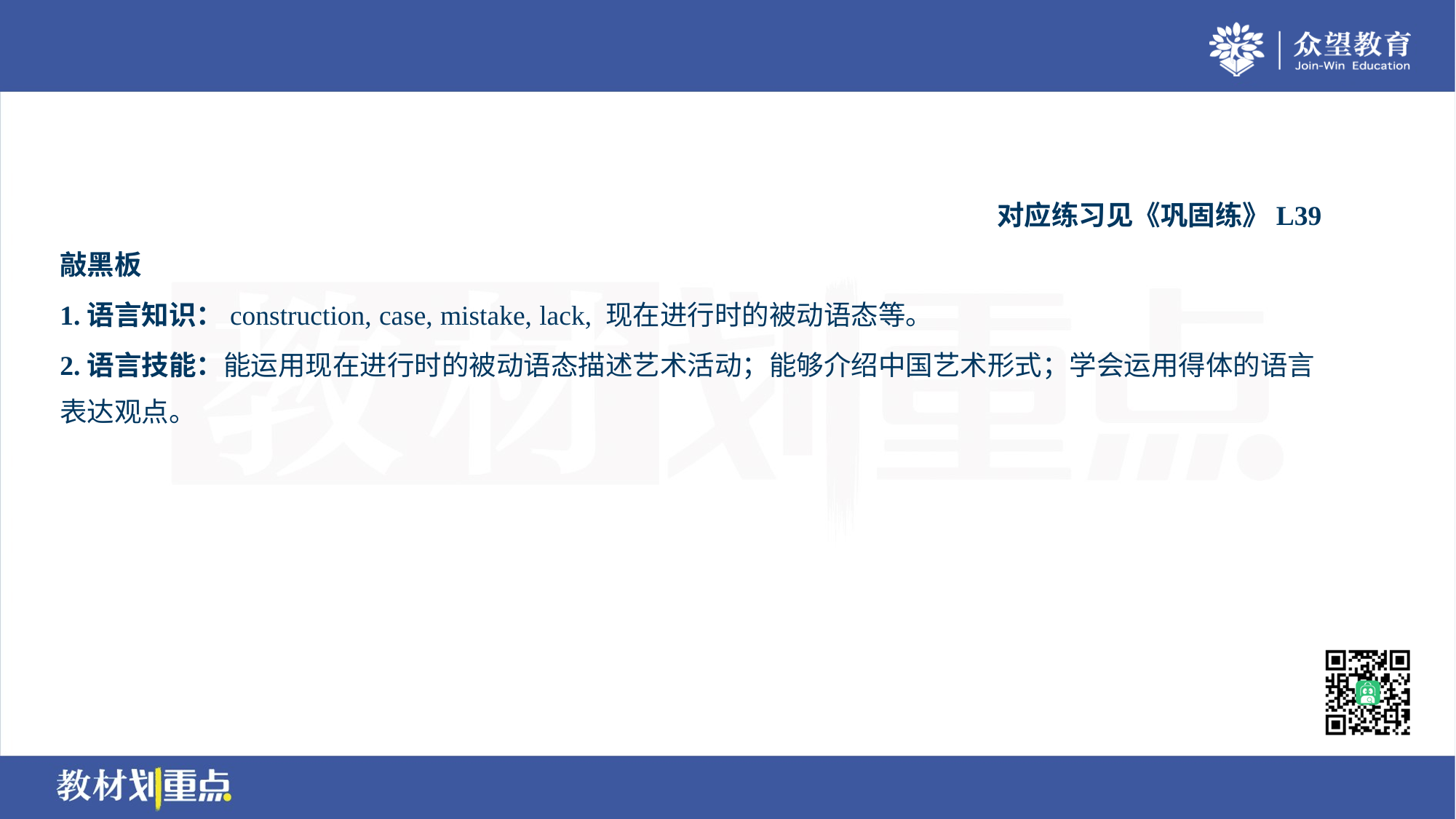

对应练习见《巩固练》L39
敲黑板
1.语言知识：construction, case, mistake, lack, 现在进行时的被动语态等。
2.语言技能：能运用现在进行时的被动语态描述艺术活动；能够介绍中国艺术形式；学会运用得体的语言
表达观点。